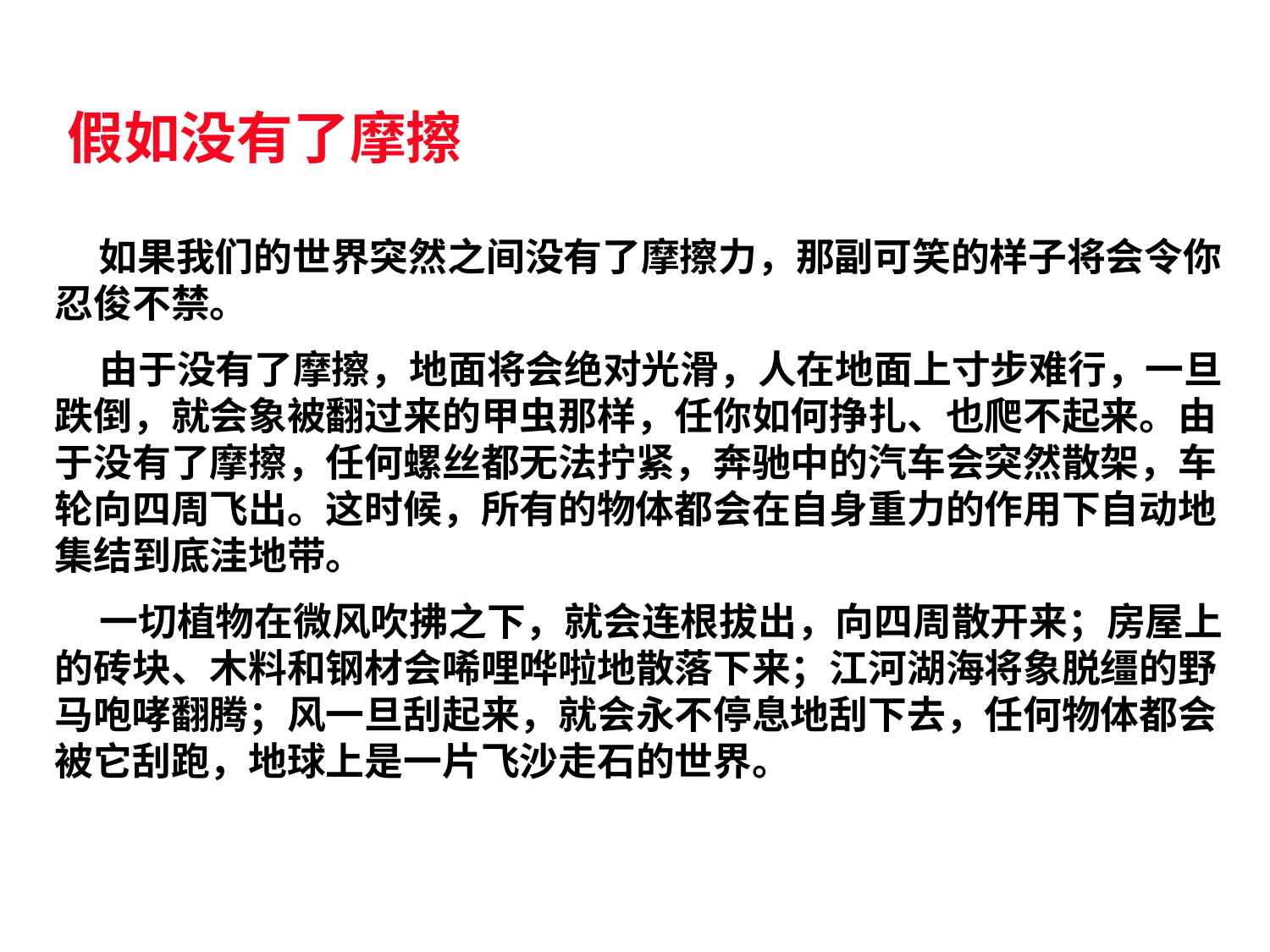

假如没有了摩擦
    如果我们的世界突然之间没有了摩擦力，那副可笑的样子将会令你忍俊不禁。
    由于没有了摩擦，地面将会绝对光滑，人在地面上寸步难行，一旦跌倒，就会象被翻过来的甲虫那样，任你如何挣扎、也爬不起来。由于没有了摩擦，任何螺丝都无法拧紧，奔驰中的汽车会突然散架，车轮向四周飞出。这时候，所有的物体都会在自身重力的作用下自动地集结到底洼地带。
    一切植物在微风吹拂之下，就会连根拔出，向四周散开来；房屋上的砖块、木料和钢材会唏哩哗啦地散落下来；江河湖海将象脱缰的野马咆哮翻腾；风一旦刮起来，就会永不停息地刮下去，任何物体都会被它刮跑，地球上是一片飞沙走石的世界。